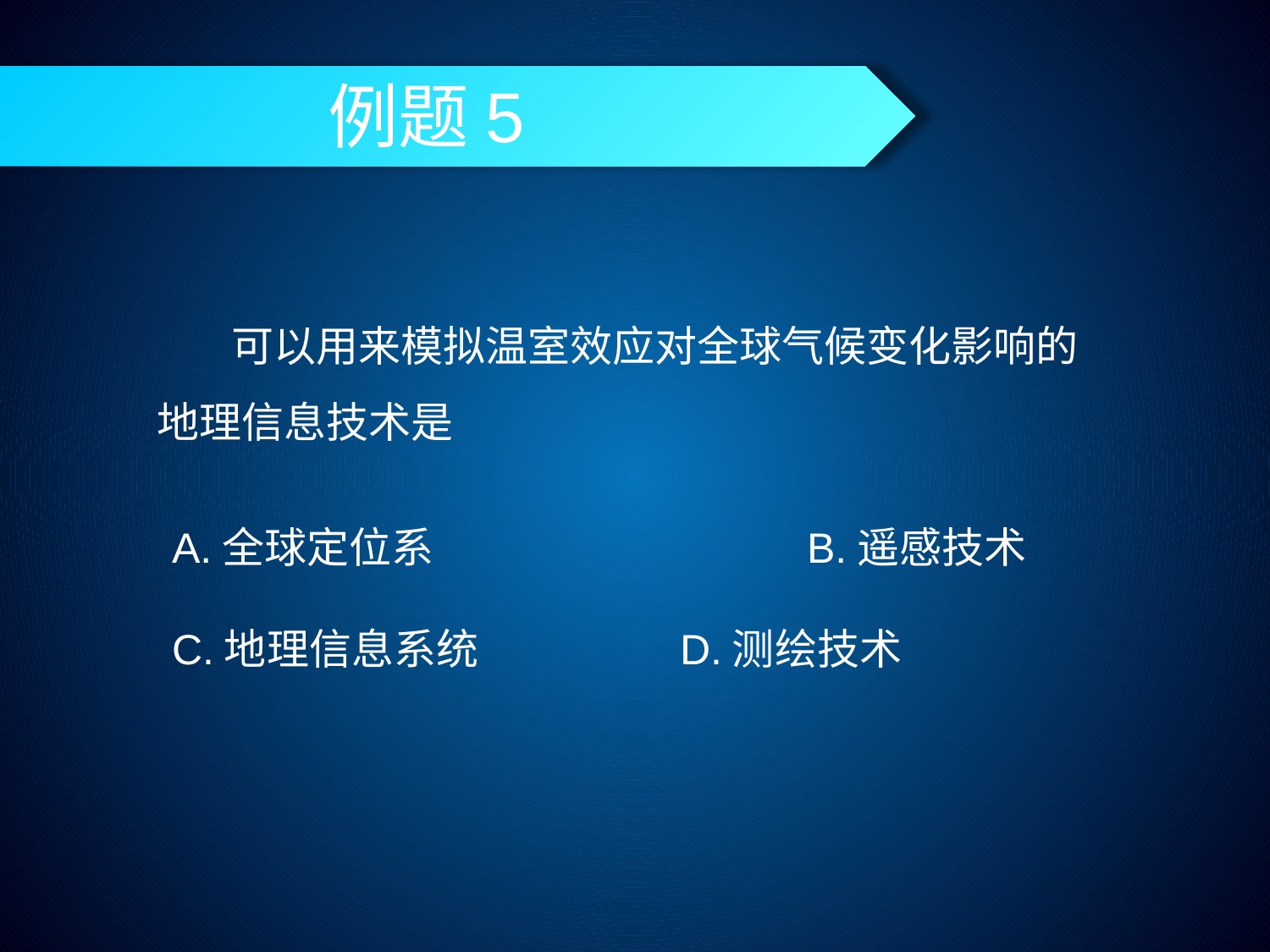

# 例题5
可以用来模拟温室效应对全球气候变化影响的地理信息技术是
A.全球定位系			B.遥感技术
C.地理信息系统		D.测绘技术